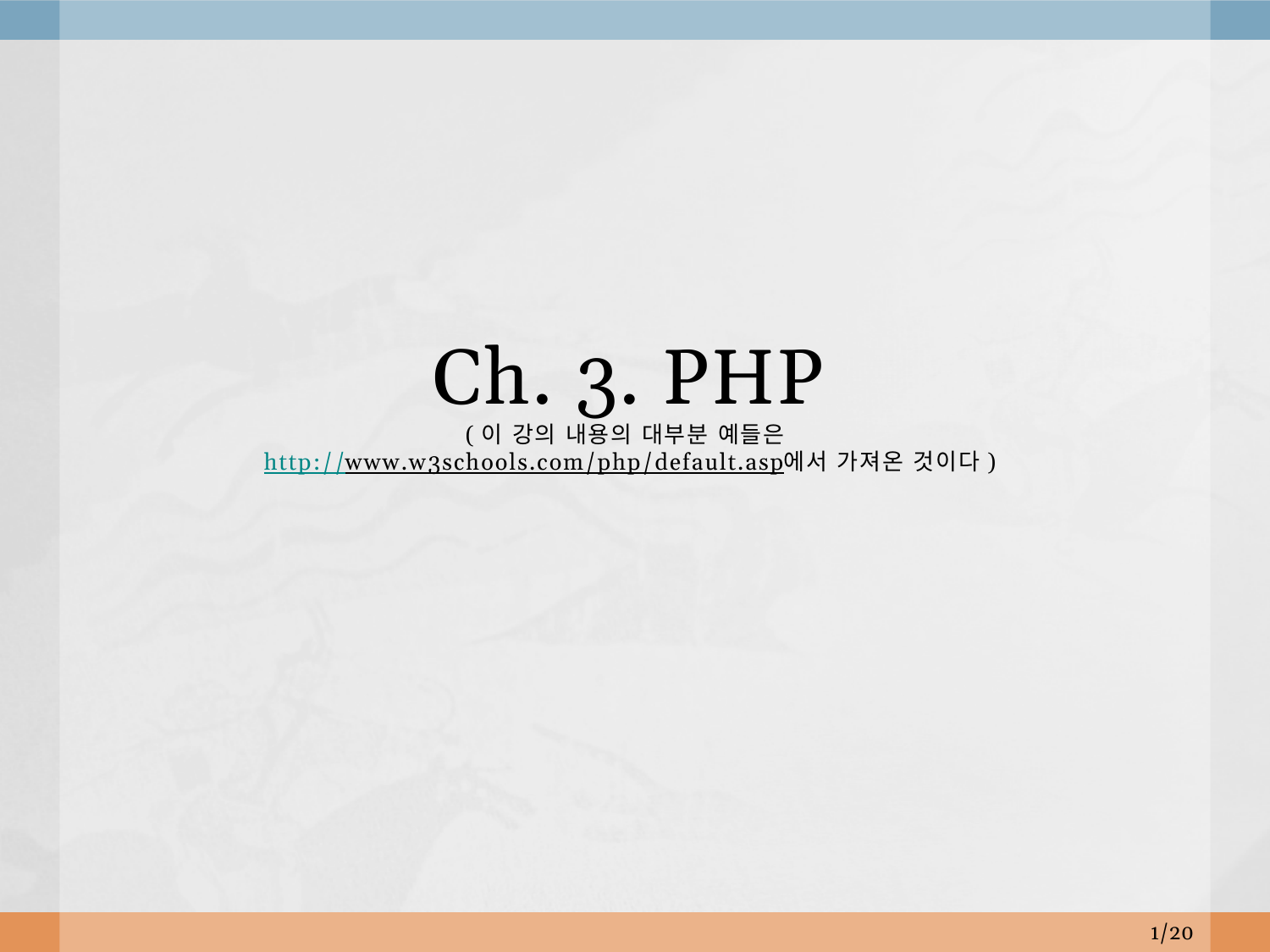

# Ch. 3. PHP (이 강의 내용의 대부분 예들은 http://www.w3schools.com/php/default.asp에서 가져온 것이다)
1